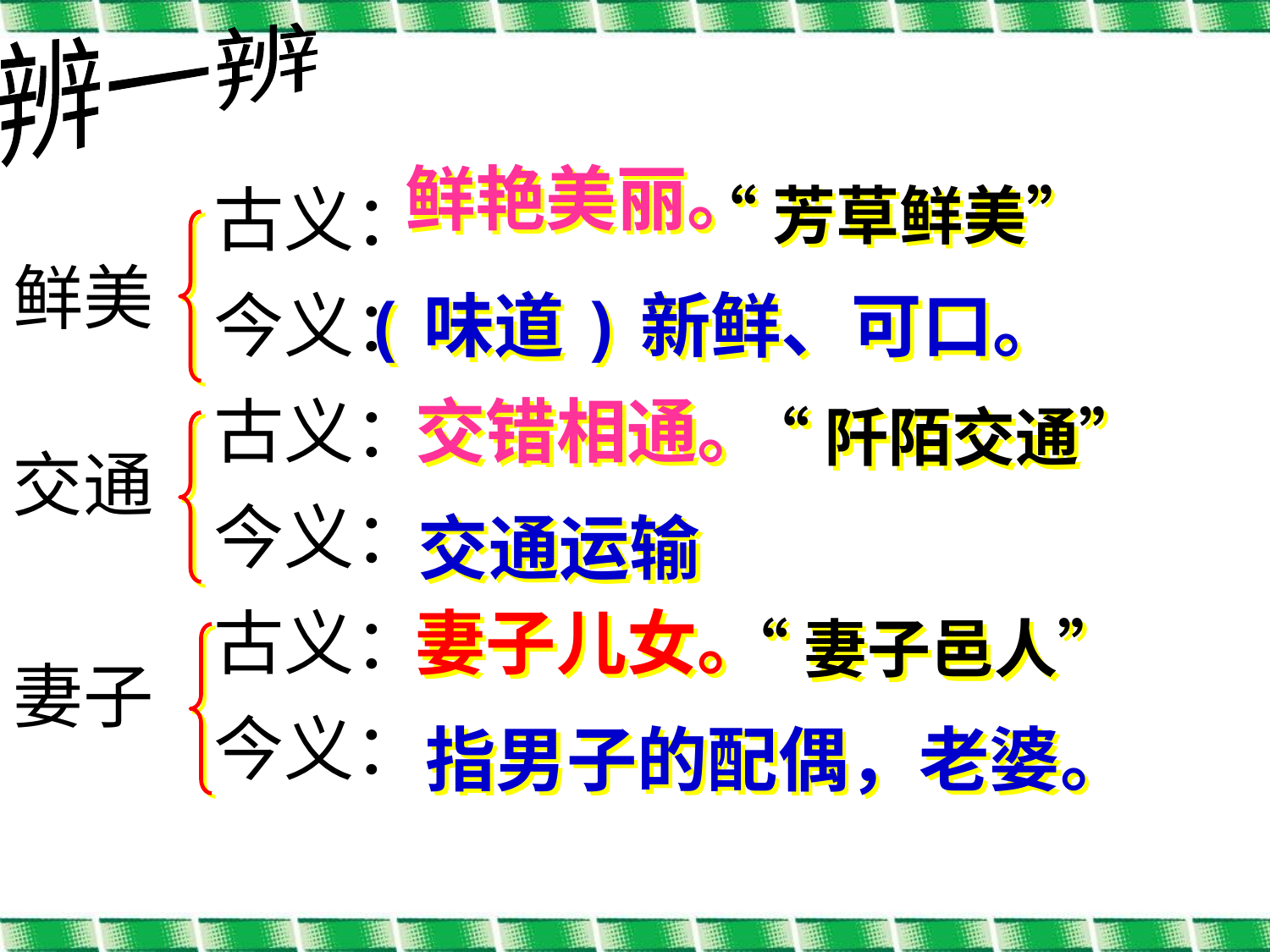

辨一辨
古义：
今义：
古义：
今义：
古义：
今义：
鲜艳美丽。
“芳草鲜美”

鲜美
(味道)新鲜、可口。
交错相通。
“阡陌交通”

交通
交通运输
妻子儿女。
“妻子邑人”

妻子
指男子的配偶，老婆。